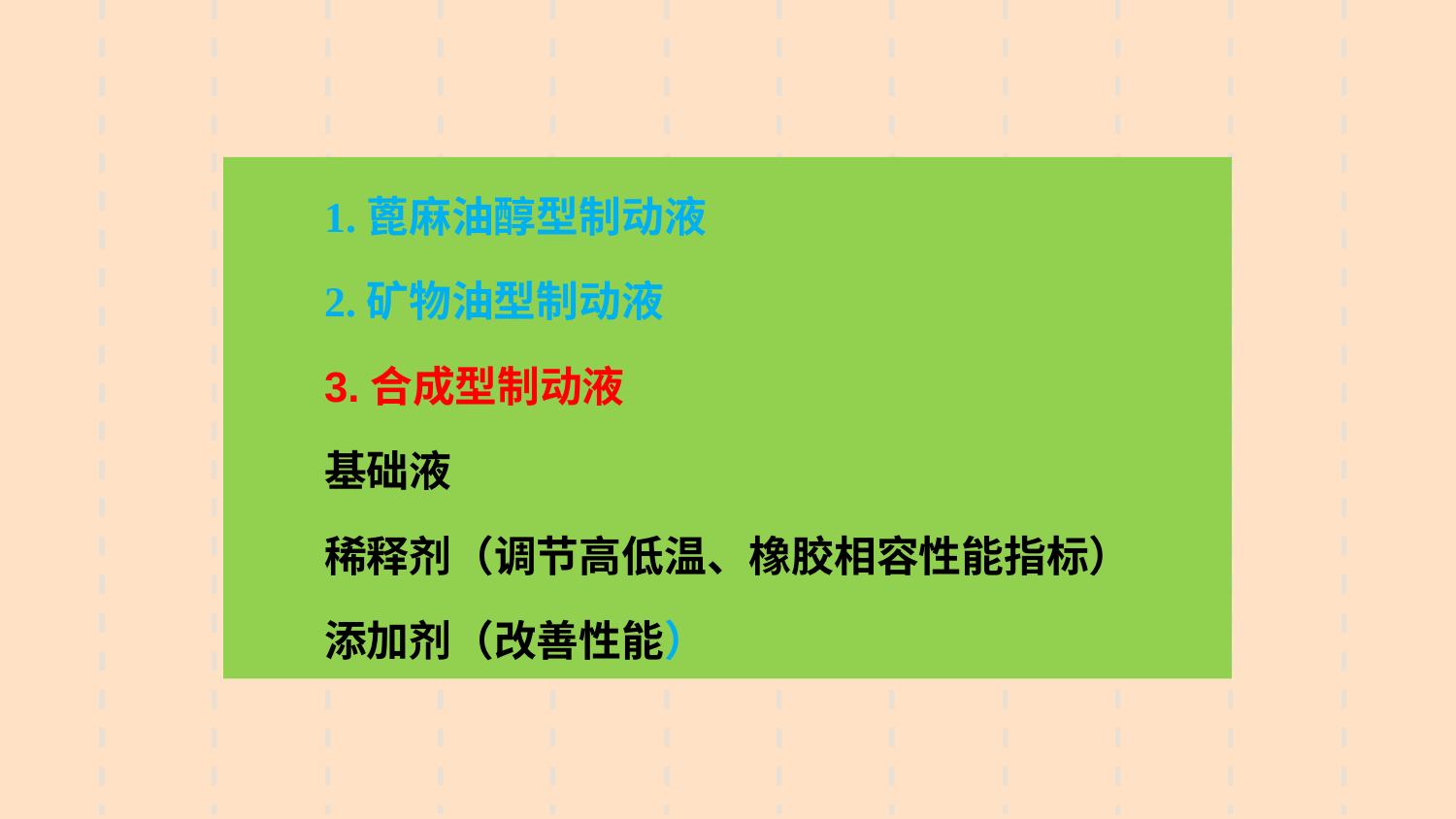

1.蓖麻油醇型制动液
2.矿物油型制动液
3.合成型制动液
基础液
稀释剂（调节高低温、橡胶相容性能指标）
添加剂（改善性能）